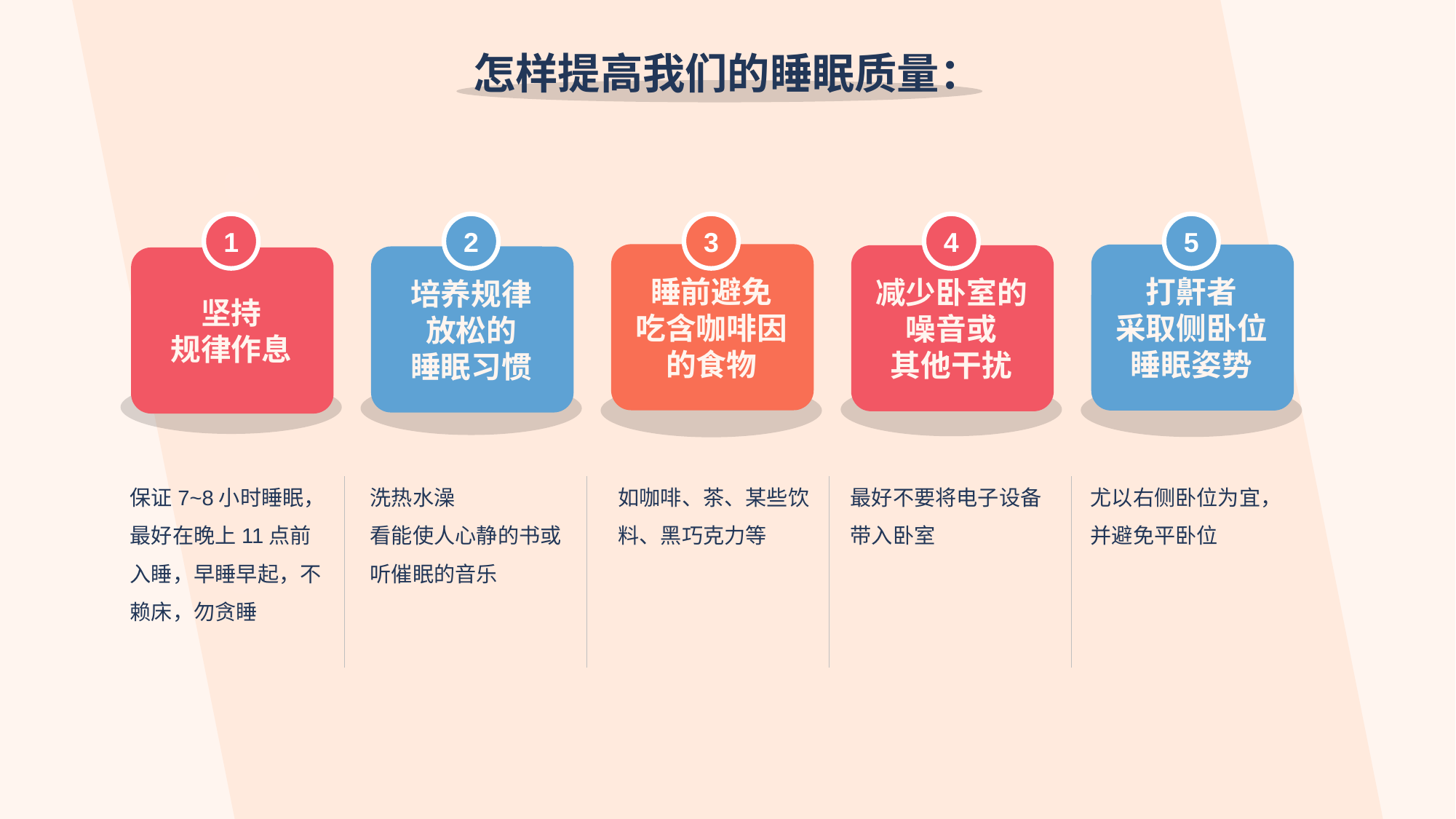

怎样提高我们的睡眠质量：

1
2
3
4
5
睡前避免
吃含咖啡因的食物

打鼾者
采取侧卧位睡眠姿势

减少卧室的噪音或
其他干扰

培养规律
放松的
睡眠习惯

坚持
规律作息

保证7~8小时睡眠，最好在晚上11点前入睡，早睡早起，不赖床，勿贪睡
洗热水澡
看能使人心静的书或听催眠的音乐
如咖啡、茶、某些饮料、黑巧克力等
最好不要将电子设备带入卧室
尤以右侧卧位为宜，并避免平卧位